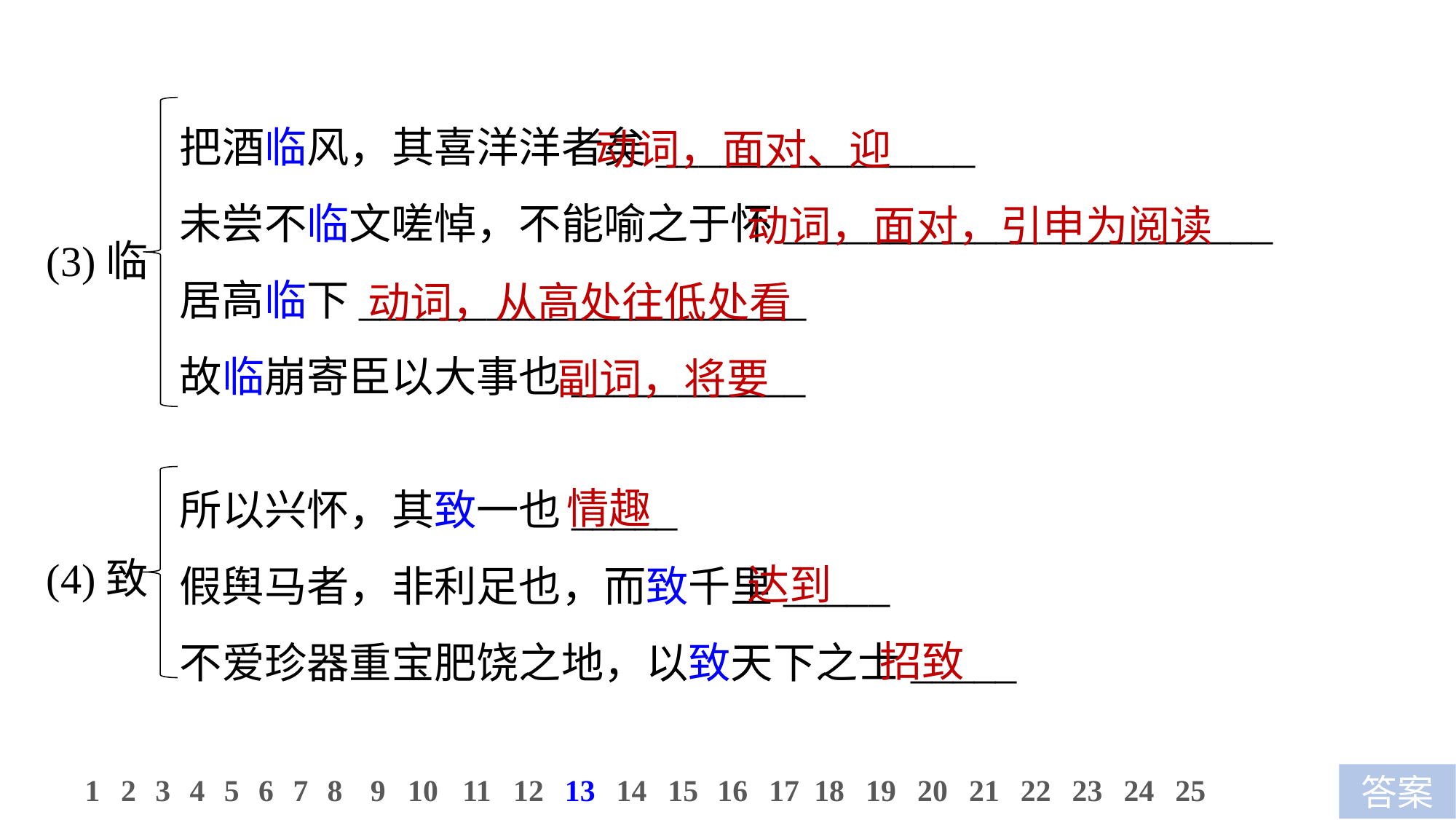

把酒临风，其喜洋洋者矣_______________
未尝不临文嗟悼，不能喻之于怀_______________________
居高临下_____________________
故临崩寄臣以大事也___________
                         动词，面对、迎
                                         动词，面对，引申为阅读
 动词，从高处往低处看
                     副词，将要

(3)临
情趣
                  达到
                                招致
所以兴怀，其致一也_____
假舆马者，非利足也，而致千里_____
不爱珍器重宝肥饶之地，以致天下之士_____

(4)致
11
12
13
14
15
16
17
18
19
20
21
22
23
24
25
1
2
3
4
5
6
7
8
9
10
答案